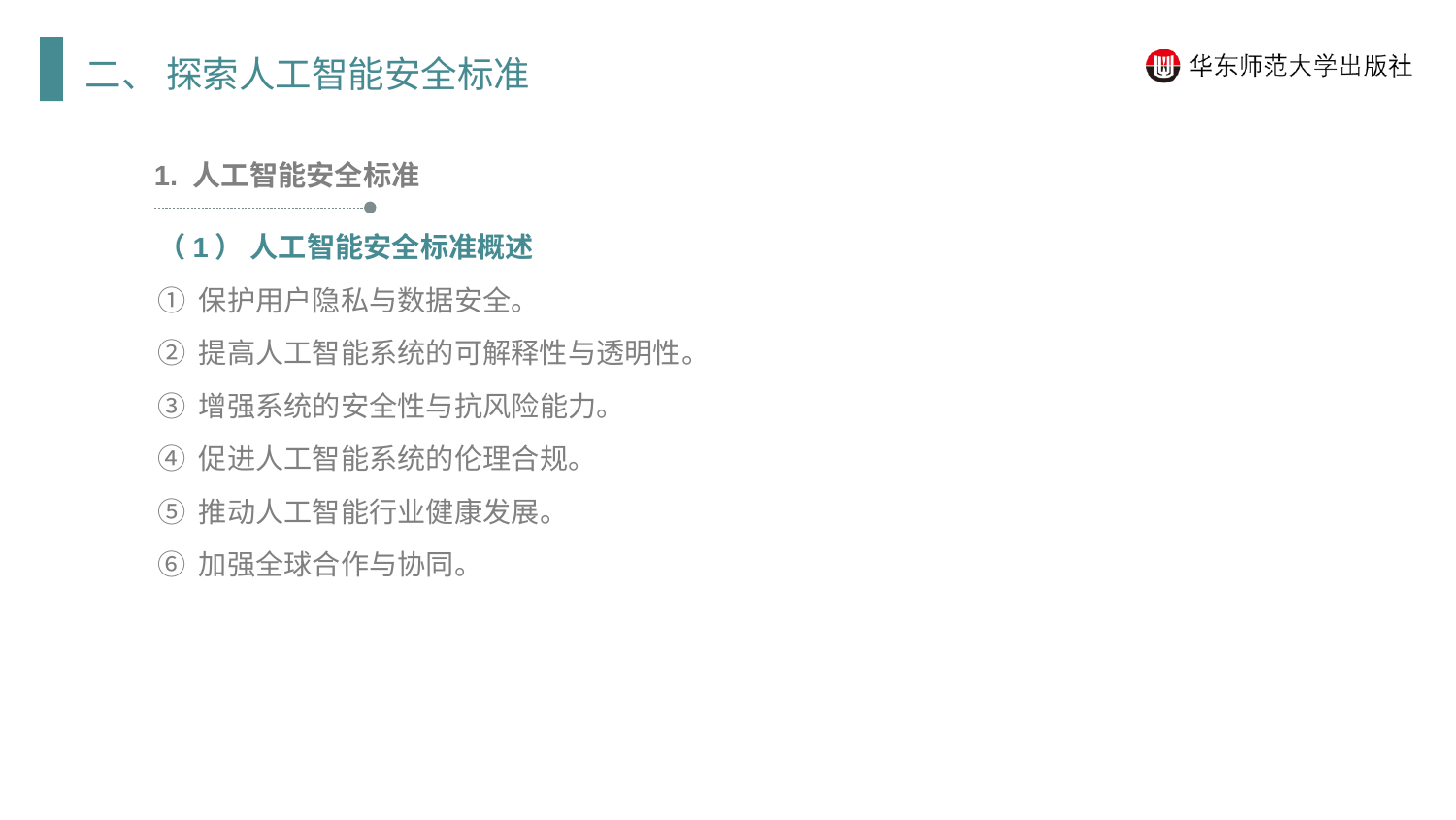

二、 探索人工智能安全标准
1. 人工智能安全标准
（1） 人工智能安全标准概述
① 保护用户隐私与数据安全。
② 提高人工智能系统的可解释性与透明性。
③ 增强系统的安全性与抗风险能力。
④ 促进人工智能系统的伦理合规。
⑤ 推动人工智能行业健康发展。
⑥ 加强全球合作与协同。